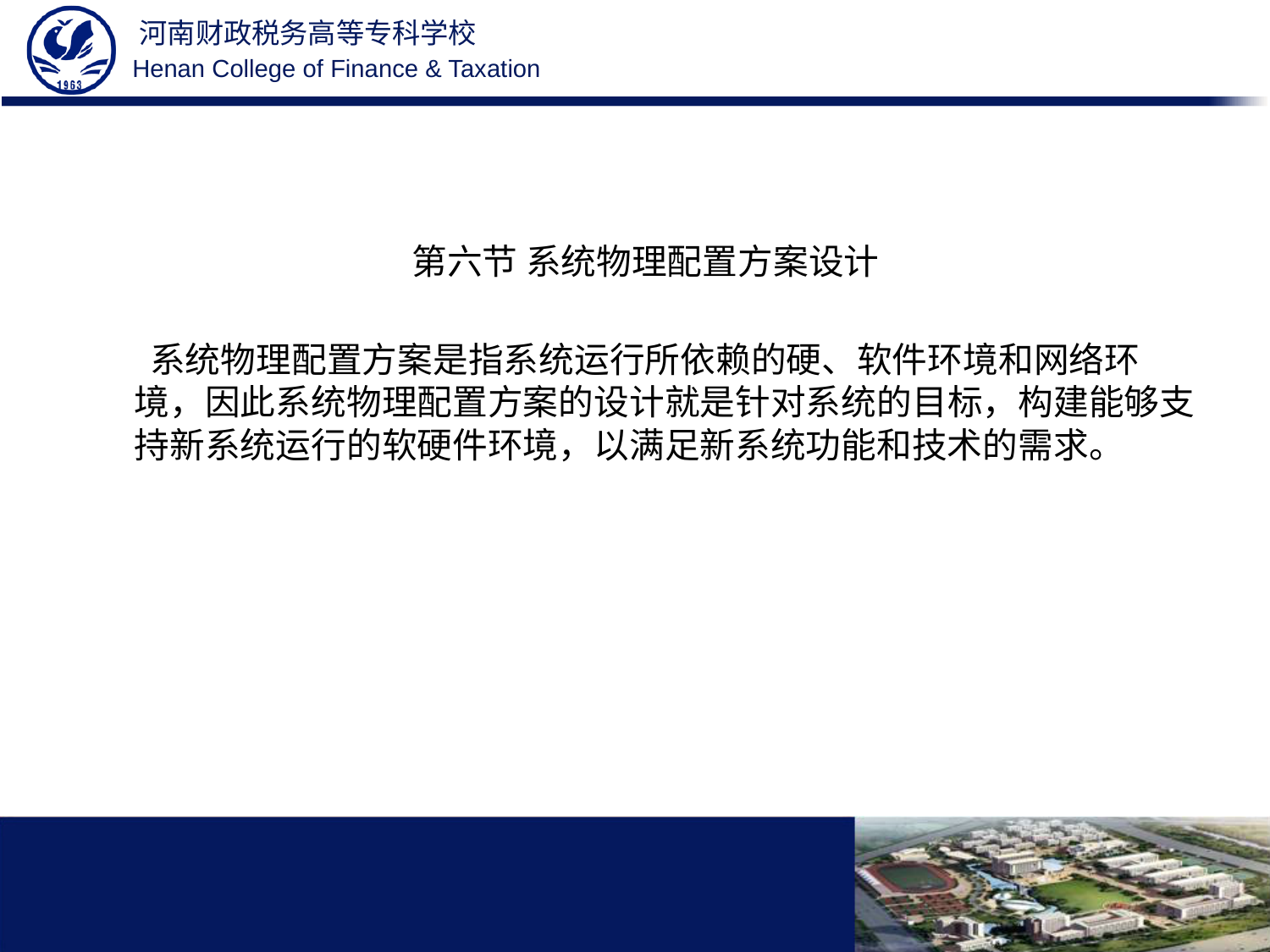

#
第六节 系统物理配置方案设计

       系统物理配置方案是指系统运行所依赖的硬、软件环境和网络环境，因此系统物理配置方案的设计就是针对系统的目标，构建能够支持新系统运行的软硬件环境，以满足新系统功能和技术的需求。